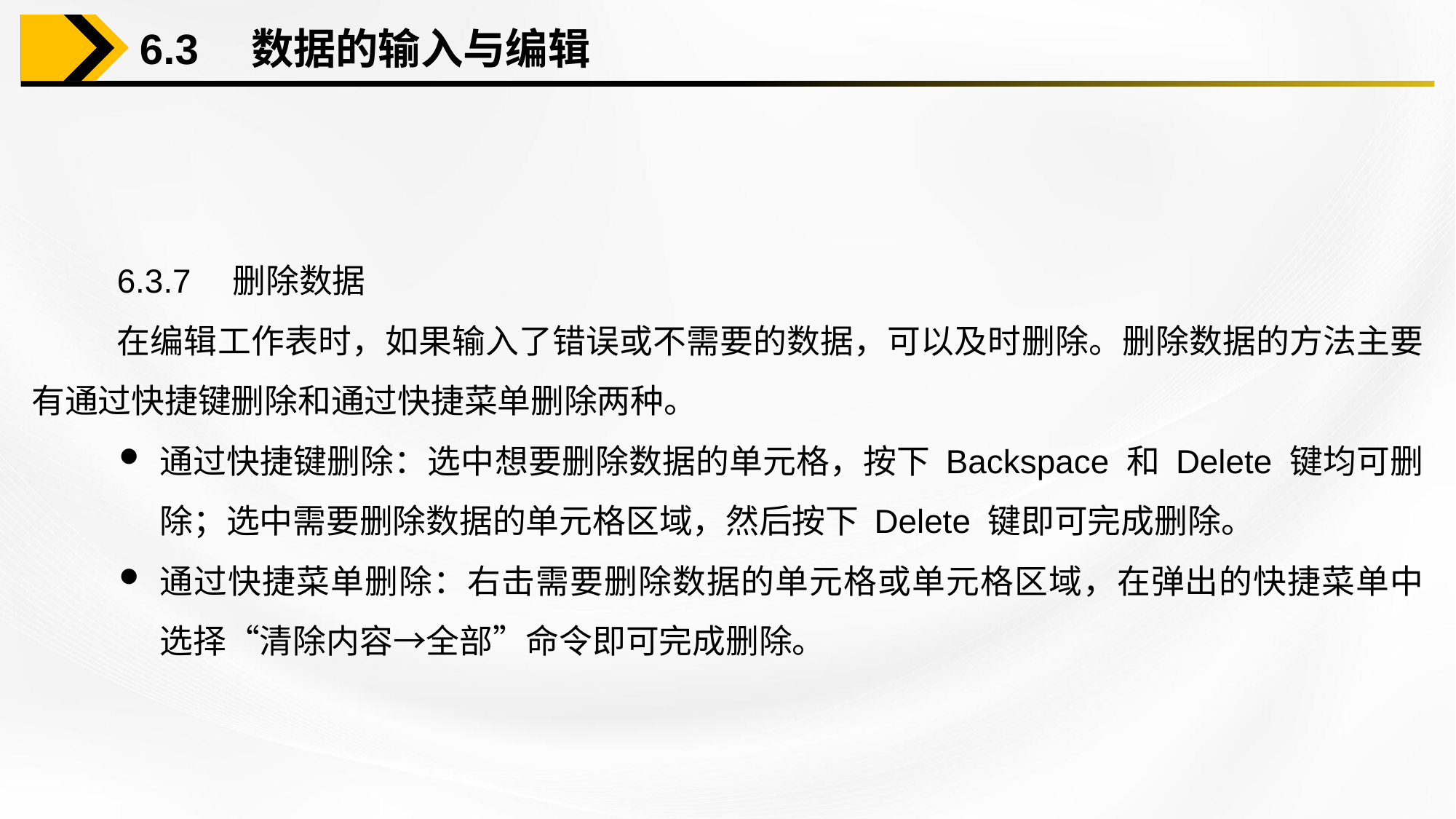

6.3　数据的输入与编辑
6.3.7　删除数据
在编辑工作表时，如果输入了错误或不需要的数据，可以及时删除。删除数据的方法主要有通过快捷键删除和通过快捷菜单删除两种。
通过快捷键删除：选中想要删除数据的单元格，按下 Backspace 和 Delete 键均可删除；选中需要删除数据的单元格区域，然后按下 Delete 键即可完成删除。
通过快捷菜单删除：右击需要删除数据的单元格或单元格区域，在弹出的快捷菜单中选择“清除内容→全部”命令即可完成删除。